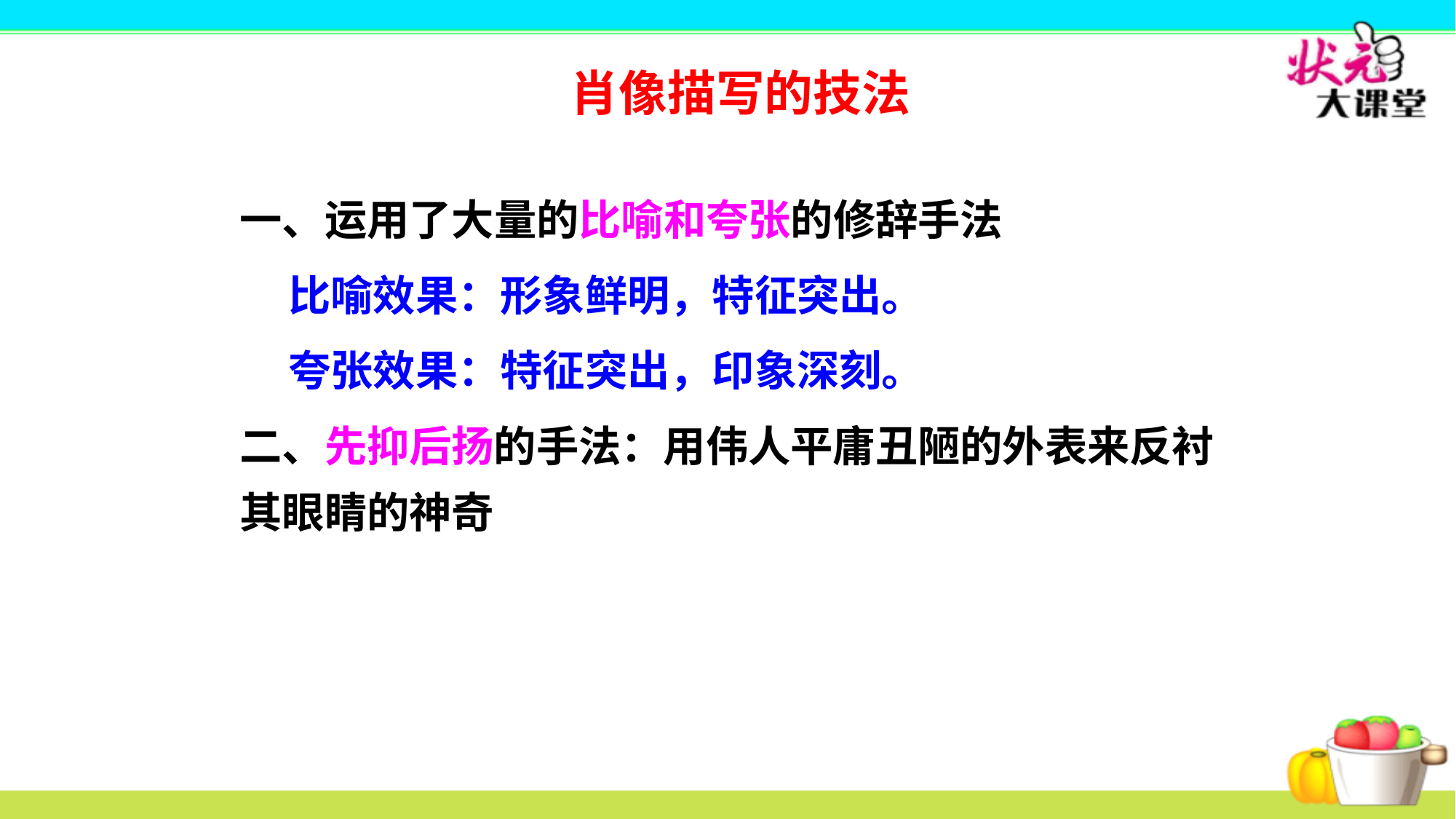

肖像描写的技法
一、运用了大量的比喻和夸张的修辞手法
    比喻效果：形象鲜明，特征突出。
    夸张效果：特征突出，印象深刻。
二、先抑后扬的手法：用伟人平庸丑陋的外表来反衬其眼睛的神奇